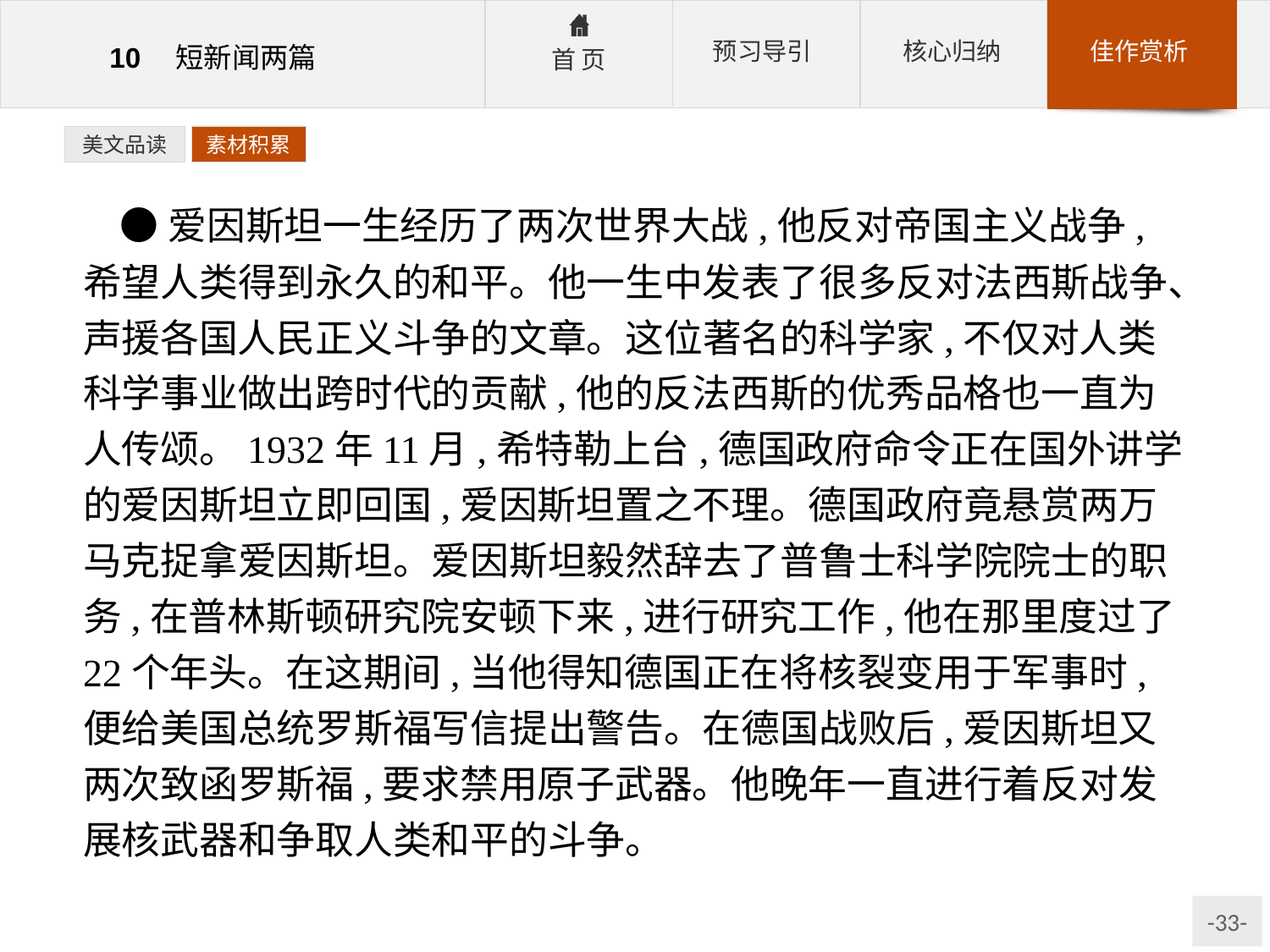

美文品读
素材积累
●爱因斯坦一生经历了两次世界大战,他反对帝国主义战争,希望人类得到永久的和平。他一生中发表了很多反对法西斯战争、声援各国人民正义斗争的文章。这位著名的科学家,不仅对人类科学事业做出跨时代的贡献,他的反法西斯的优秀品格也一直为人传颂。1932年11月,希特勒上台,德国政府命令正在国外讲学的爱因斯坦立即回国,爱因斯坦置之不理。德国政府竟悬赏两万马克捉拿爱因斯坦。爱因斯坦毅然辞去了普鲁士科学院院士的职务,在普林斯顿研究院安顿下来,进行研究工作,他在那里度过了22个年头。在这期间,当他得知德国正在将核裂变用于军事时,便给美国总统罗斯福写信提出警告。在德国战败后,爱因斯坦又两次致函罗斯福,要求禁用原子武器。他晚年一直进行着反对发展核武器和争取人类和平的斗争。